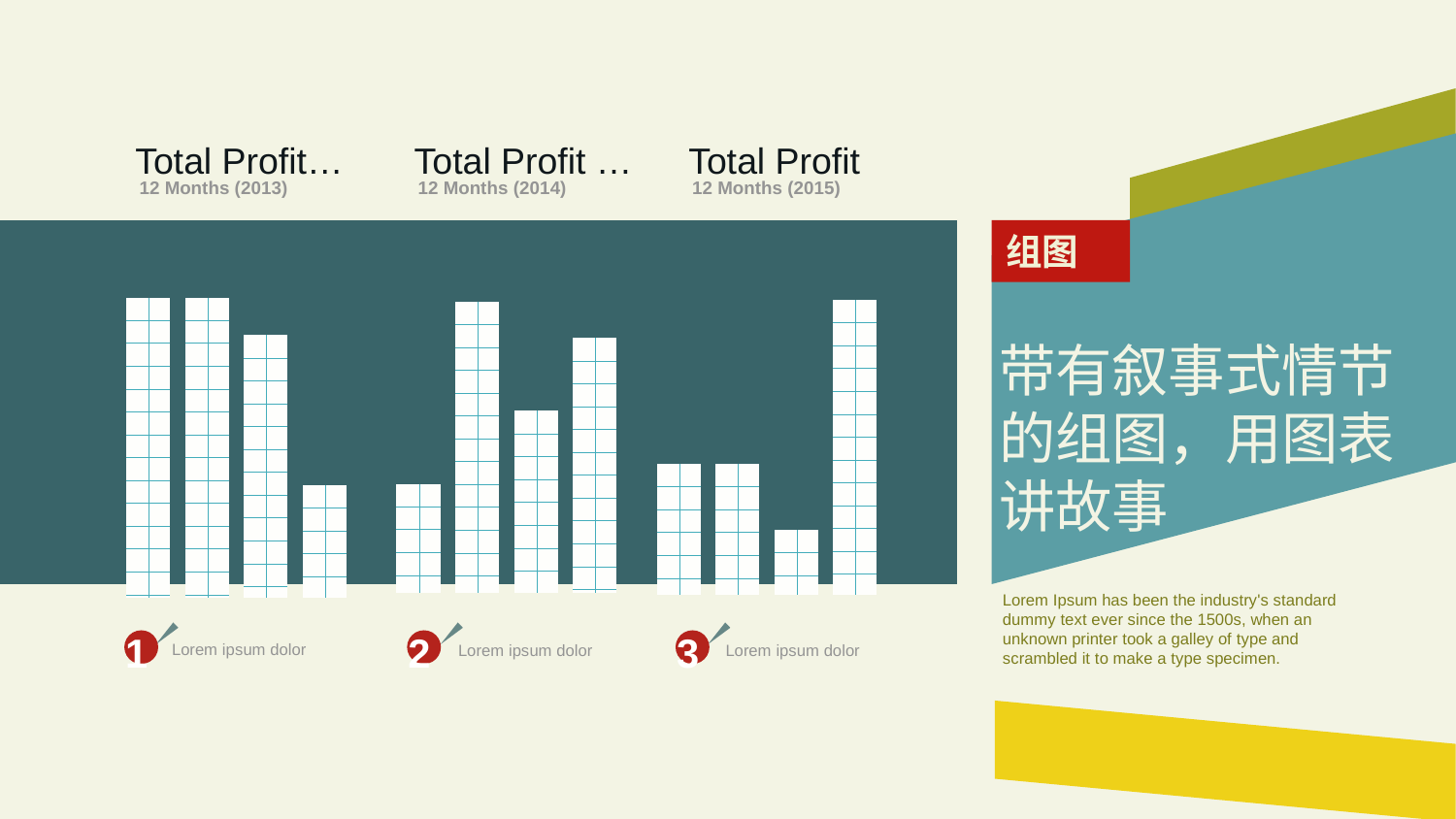

Total Profit…
12 Months (2013)
Total Profit …
12 Months (2014)
Total Profit
12 Months (2015)
组图

### Chart

| Category |  |
|---|---|

### Chart

| Category |  |
|---|---|

### Chart

| Category |  |
|---|---|
带有叙事式情节的组图，用图表讲故事

Lorem Ipsum has been the industry's standard dummy text ever since the 1500s, when an unknown printer took a galley of type and scrambled it to make a type specimen.

1

2

3

Lorem ipsum dolor
Lorem ipsum dolor
Lorem ipsum dolor